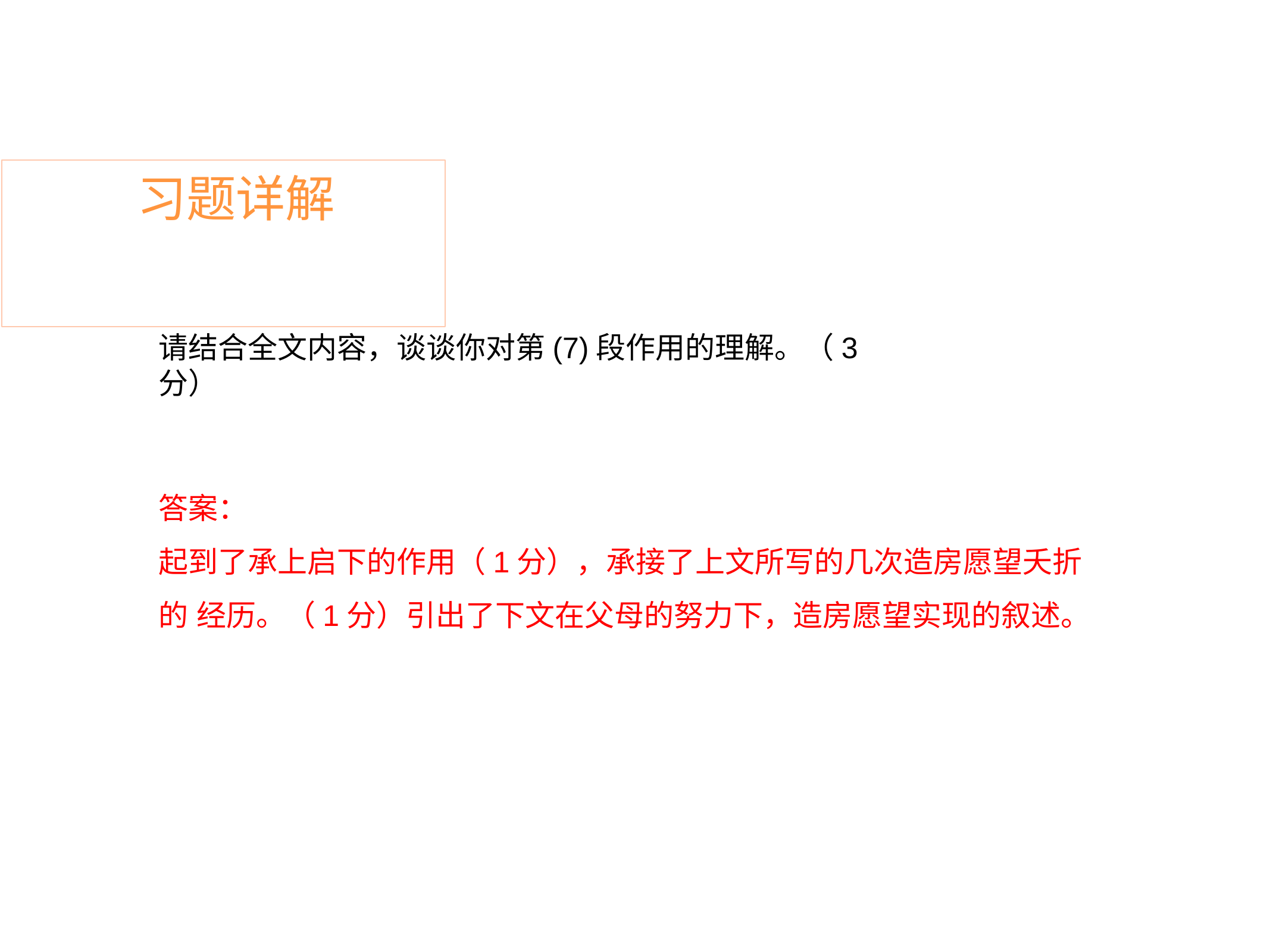

# 习题详解
请结合全文内容，谈谈你对第(7)段作用的理解。（3分）
答案：
起到了承上启下的作用（1分），承接了上文所写的几次造房愿望夭折的 经历。（1分）引出了下文在父母的努力下，造房愿望实现的叙述。